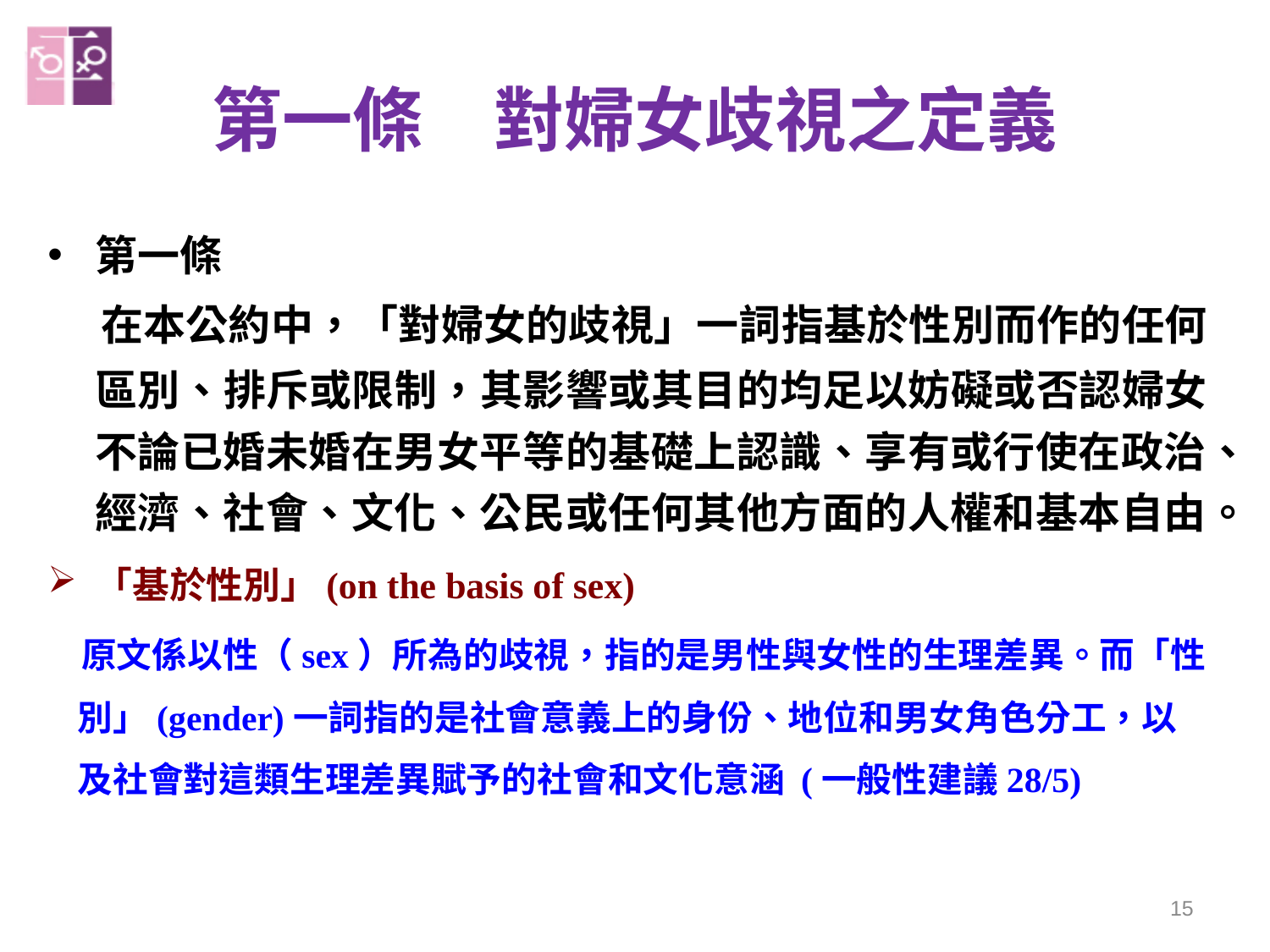

# 第一條　對婦女歧視之定義
第一條
   在本公約中，「對婦女的歧視」一詞指基於性別而作的任何區別、排斥或限制，其影響或其目的均足以妨礙或否認婦女不論已婚未婚在男女平等的基礎上認識、享有或行使在政治、經濟、社會、文化、公民或任何其他方面的人權和基本自由。
「基於性別」(on the basis of sex)
   原文係以性（sex）所為的歧視，指的是男性與女性的生理差異。而「性別」(gender)一詞指的是社會意義上的身份、地位和男女角色分工，以及社會對這類生理差異賦予的社會和文化意涵 (一般性建議28/5)

15